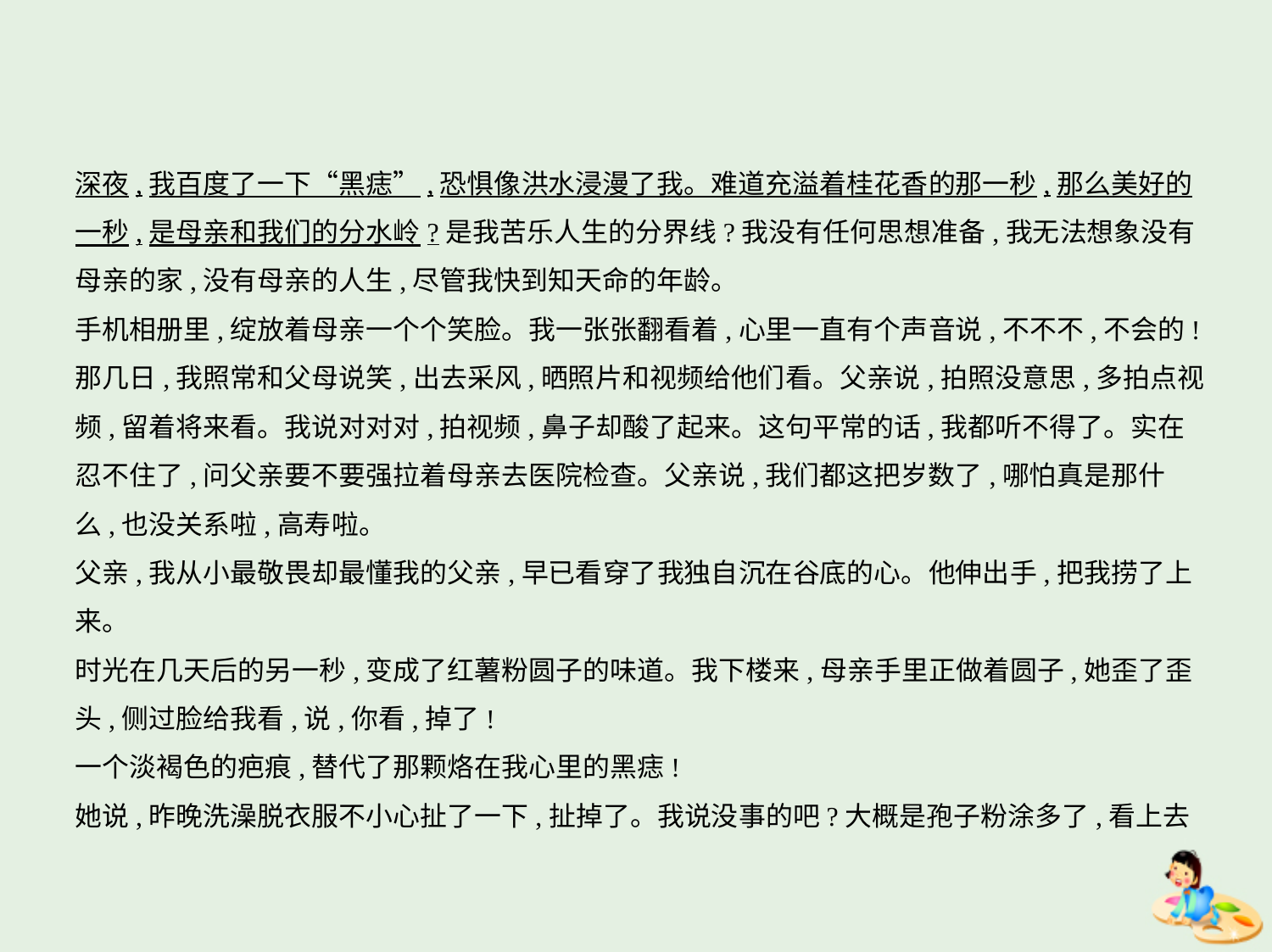

深夜,我百度了一下“黑痣”,恐惧像洪水浸漫了我。难道充溢着桂花香的那一秒,那么美好的
一秒,是母亲和我们的分水岭?是我苦乐人生的分界线?我没有任何思想准备,我无法想象没有
母亲的家,没有母亲的人生,尽管我快到知天命的年龄。
手机相册里,绽放着母亲一个个笑脸。我一张张翻看着,心里一直有个声音说,不不不,不会的!
那几日,我照常和父母说笑,出去采风,晒照片和视频给他们看。父亲说,拍照没意思,多拍点视
频,留着将来看。我说对对对,拍视频,鼻子却酸了起来。这句平常的话,我都听不得了。实在
忍不住了,问父亲要不要强拉着母亲去医院检查。父亲说,我们都这把岁数了,哪怕真是那什
么,也没关系啦,高寿啦。
父亲,我从小最敬畏却最懂我的父亲,早已看穿了我独自沉在谷底的心。他伸出手,把我捞了上
来。
时光在几天后的另一秒,变成了红薯粉圆子的味道。我下楼来,母亲手里正做着圆子,她歪了歪
头,侧过脸给我看,说,你看,掉了!
一个淡褐色的疤痕,替代了那颗烙在我心里的黑痣!
她说,昨晚洗澡脱衣服不小心扯了一下,扯掉了。我说没事的吧?大概是孢子粉涂多了,看上去